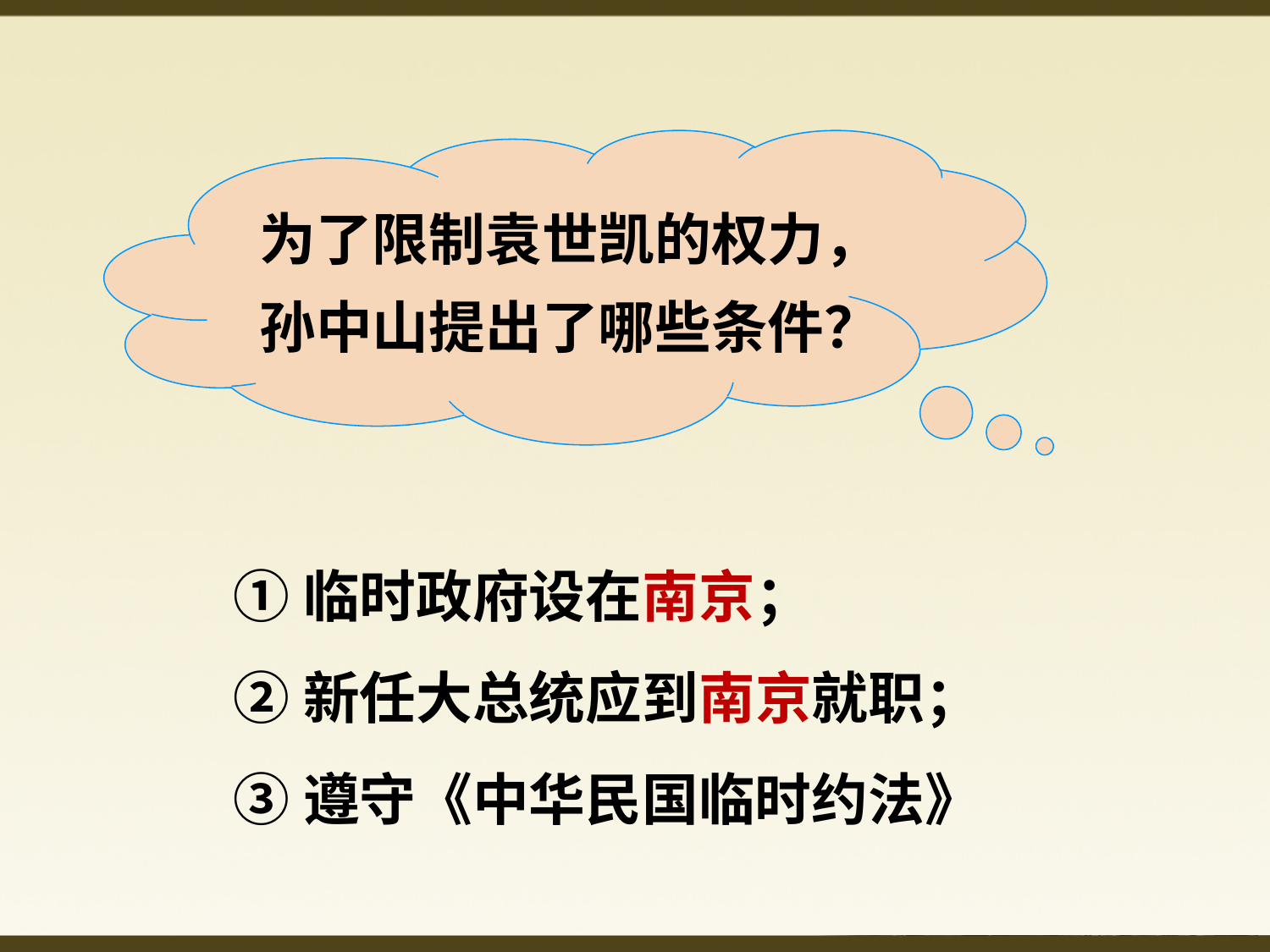

为了限制袁世凯的权力，孙中山提出了哪些条件？
①临时政府设在南京；
②新任大总统应到南京就职；
③遵守《中华民国临时约法》